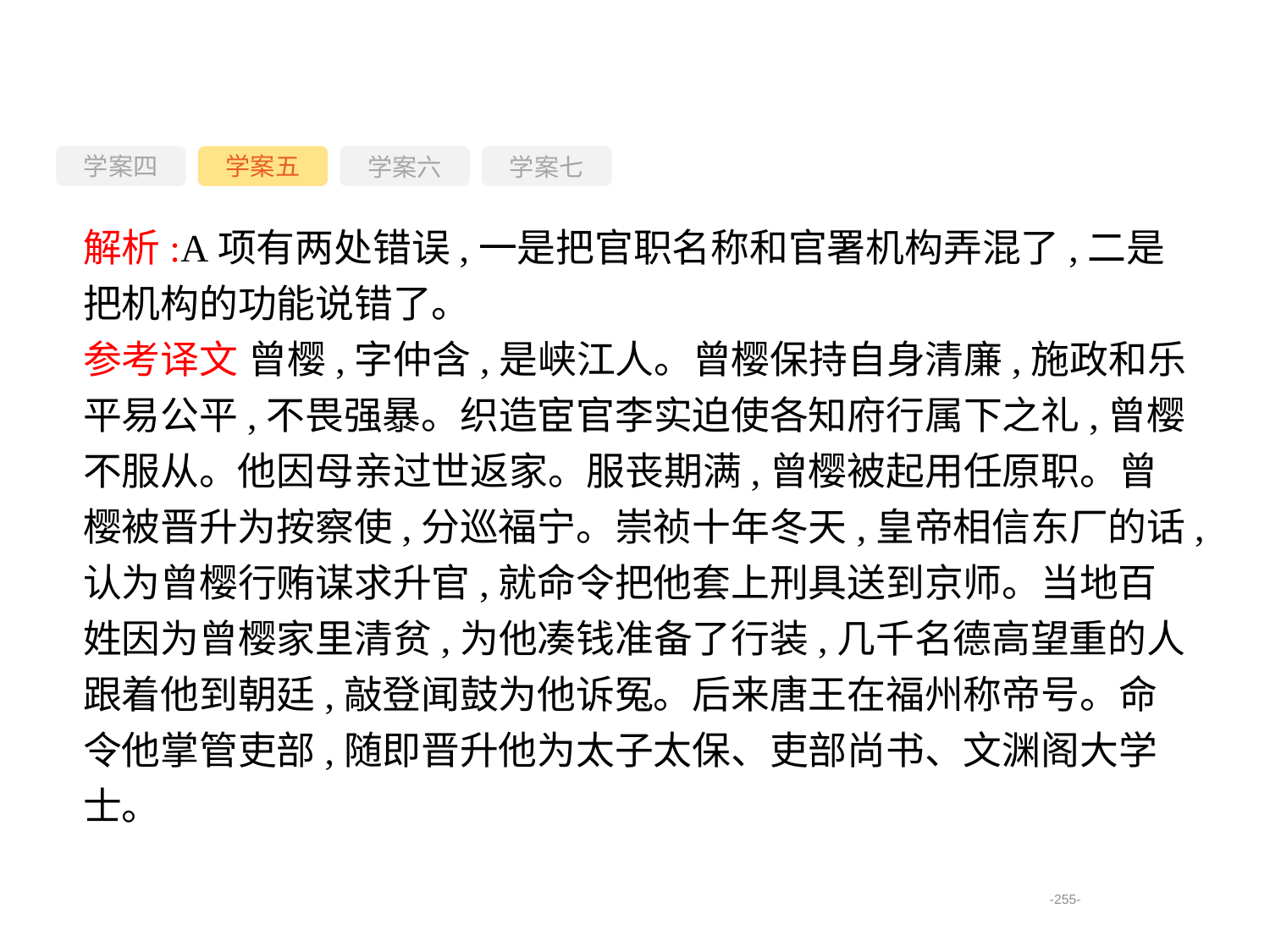

学案四
学案六
学案七
学案五
解析:A项有两处错误,一是把官职名称和官署机构弄混了,二是把机构的功能说错了。
参考译文 曾樱,字仲含,是峡江人。曾樱保持自身清廉,施政和乐平易公平,不畏强暴。织造宦官李实迫使各知府行属下之礼,曾樱不服从。他因母亲过世返家。服丧期满,曾樱被起用任原职。曾樱被晋升为按察使,分巡福宁。崇祯十年冬天,皇帝相信东厂的话,认为曾樱行贿谋求升官,就命令把他套上刑具送到京师。当地百姓因为曾樱家里清贫,为他凑钱准备了行装,几千名德高望重的人跟着他到朝廷,敲登闻鼓为他诉冤。后来唐王在福州称帝号。命令他掌管吏部,随即晋升他为太子太保、吏部尚书、文渊阁大学士。
-255-